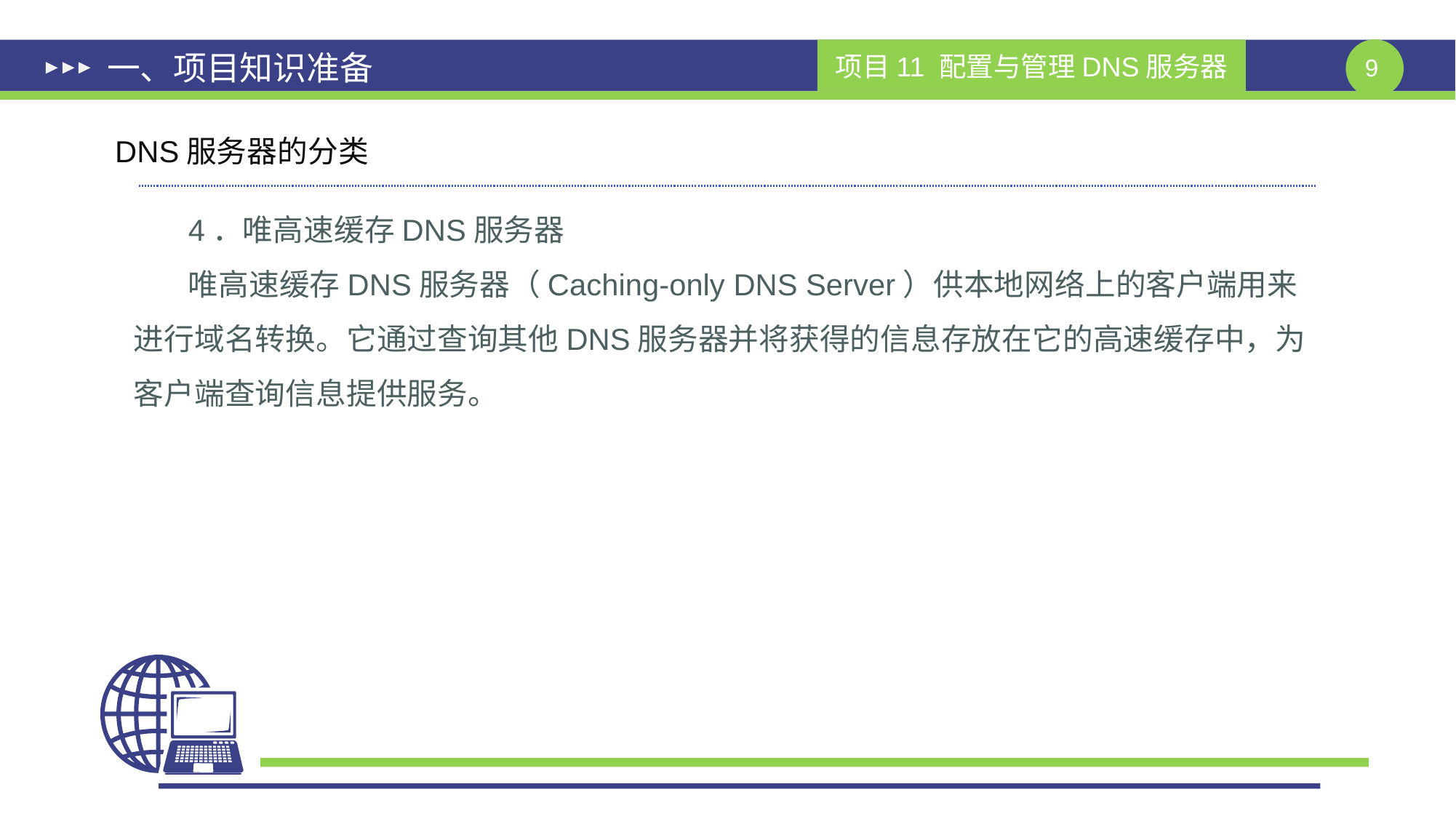

# 一、项目知识准备
DNS服务器的分类

4．唯高速缓存DNS服务器
唯高速缓存DNS服务器（Caching-only DNS Server）供本地网络上的客户端用来进行域名转换。它通过查询其他DNS服务器并将获得的信息存放在它的高速缓存中，为客户端查询信息提供服务。